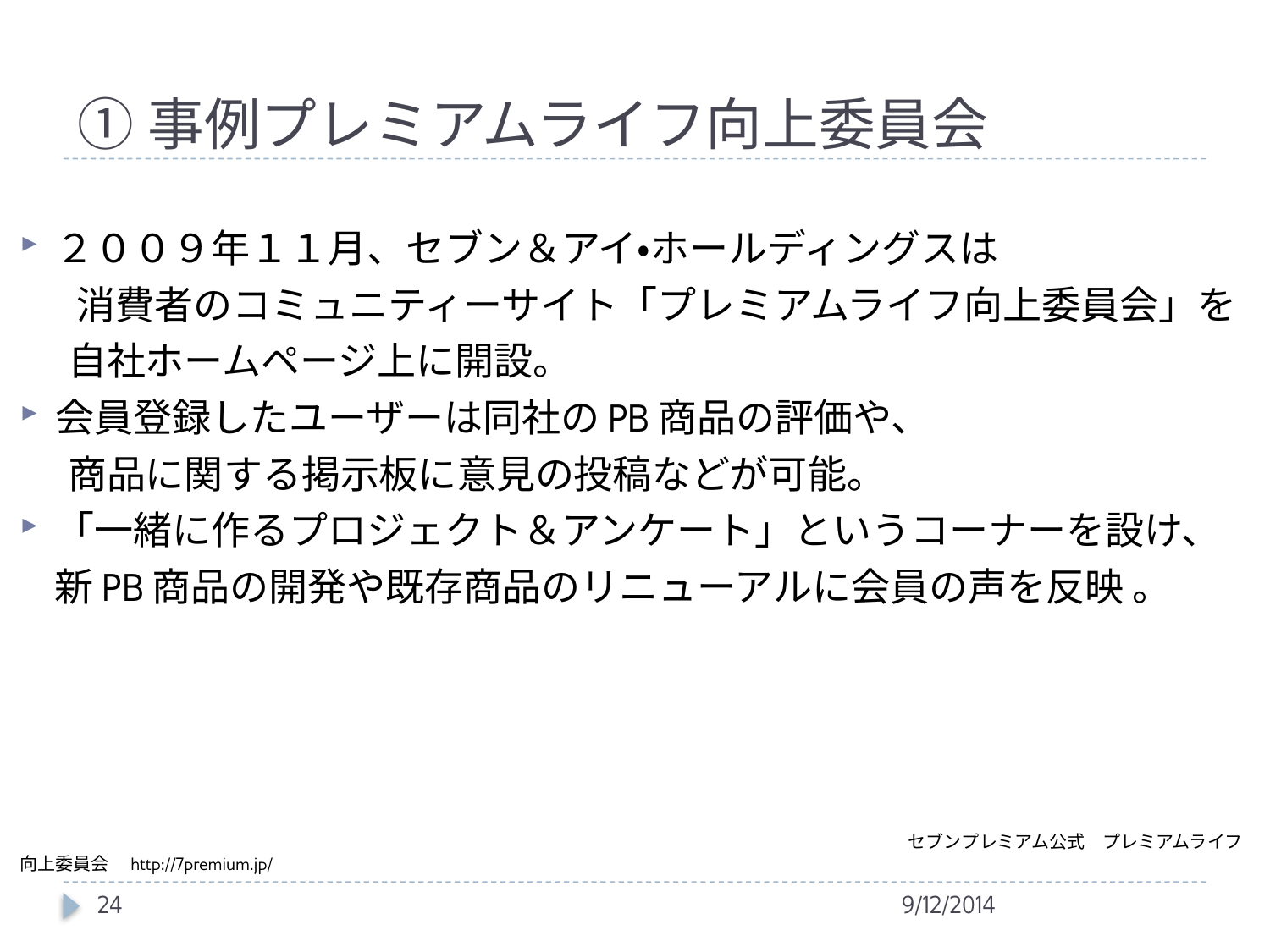

# ①事例プレミアムライフ向上委員会
２００９年１１月、セブン＆アイ・ホールディングスは
 　消費者のコミュニティーサイト「プレミアムライフ向上委員会」を
　 自社ホームページ上に開設。
会員登録したユーザーは同社のPB商品の評価や、
　 商品に関する掲示板に意見の投稿などが可能。
「一緒に作るプロジェクト＆アンケート」というコーナーを設け、
   新PB商品の開発や既存商品のリニューアルに会員の声を反映 。

　　　　　　　　　　　　　　　　　　　　　　　　　　　　　　　　　　　　　　　　　　　　　　　　　　セブンプレミアム公式　プレミアムライフ向上委員会　http://7premium.jp/

24
9/12/2014